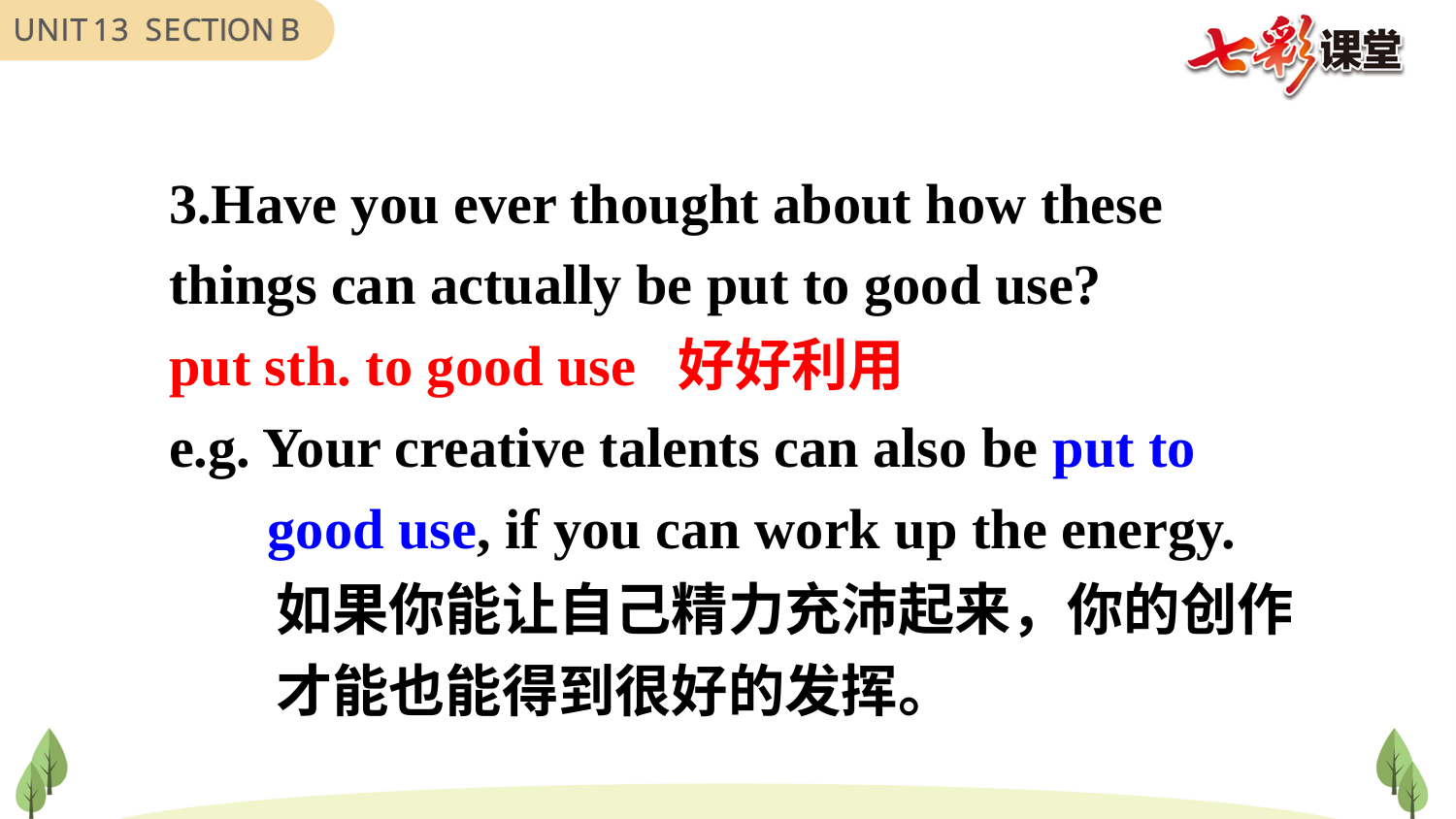

3.Have you ever thought about how these things can actually be put to good use?
put sth. to good use  好好利用
e.g. Your creative talents can also be put to
       good use, if you can work up the energy.
   如果你能让自己精力充沛起来，你的创作
   才能也能得到很好的发挥。